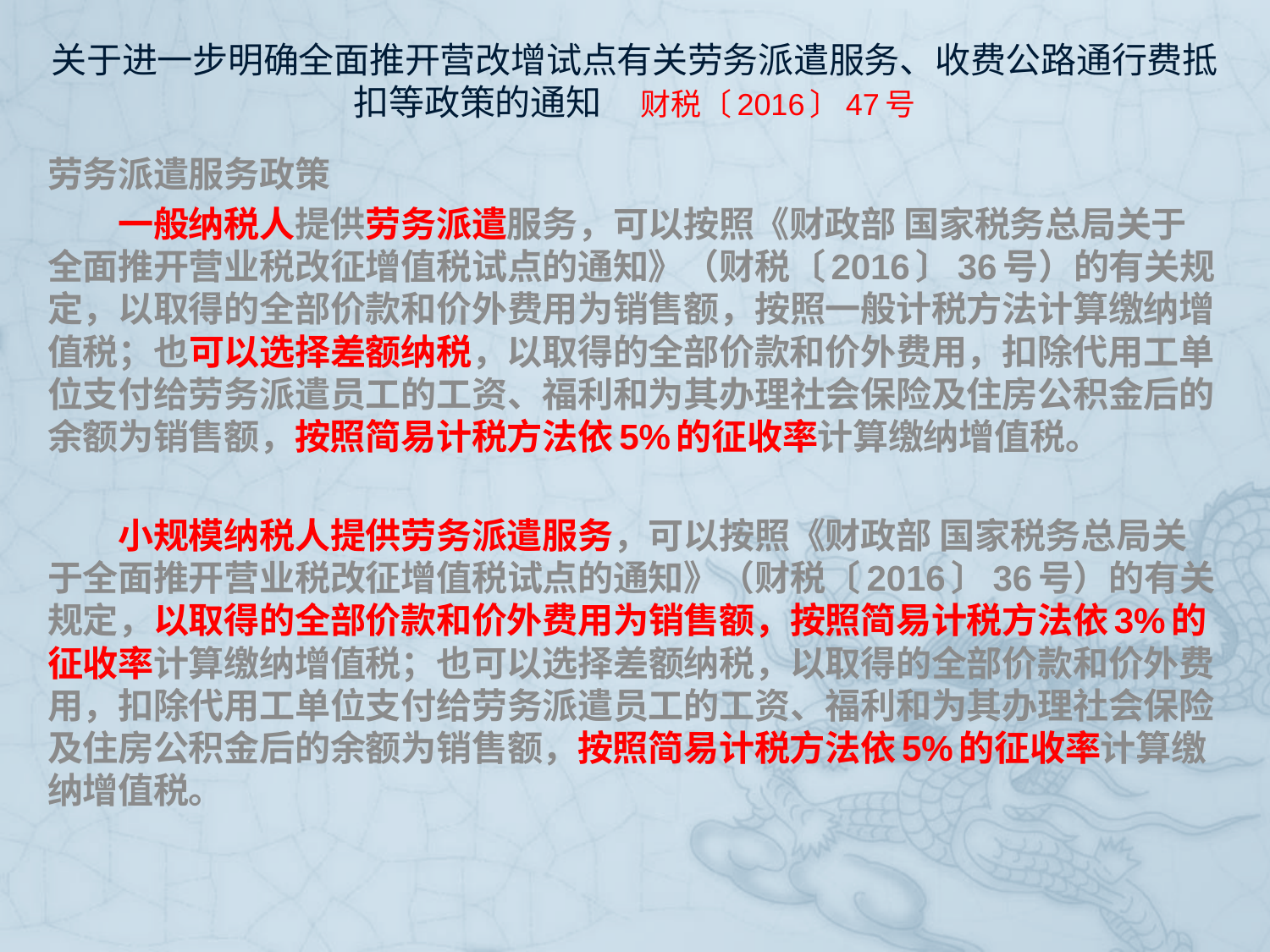

# 关于进一步明确全面推开营改增试点有关劳务派遣服务、收费公路通行费抵扣等政策的通知     财税〔2016〕47号
劳务派遣服务政策
　　一般纳税人提供劳务派遣服务，可以按照《财政部 国家税务总局关于全面推开营业税改征增值税试点的通知》（财税〔2016〕36号）的有关规定，以取得的全部价款和价外费用为销售额，按照一般计税方法计算缴纳增值税；也可以选择差额纳税，以取得的全部价款和价外费用，扣除代用工单位支付给劳务派遣员工的工资、福利和为其办理社会保险及住房公积金后的余额为销售额，按照简易计税方法依5%的征收率计算缴纳增值税。

　　小规模纳税人提供劳务派遣服务，可以按照《财政部 国家税务总局关于全面推开营业税改征增值税试点的通知》（财税〔2016〕36号）的有关规定，以取得的全部价款和价外费用为销售额，按照简易计税方法依3%的征收率计算缴纳增值税；也可以选择差额纳税，以取得的全部价款和价外费用，扣除代用工单位支付给劳务派遣员工的工资、福利和为其办理社会保险及住房公积金后的余额为销售额，按照简易计税方法依5%的征收率计算缴纳增值税。